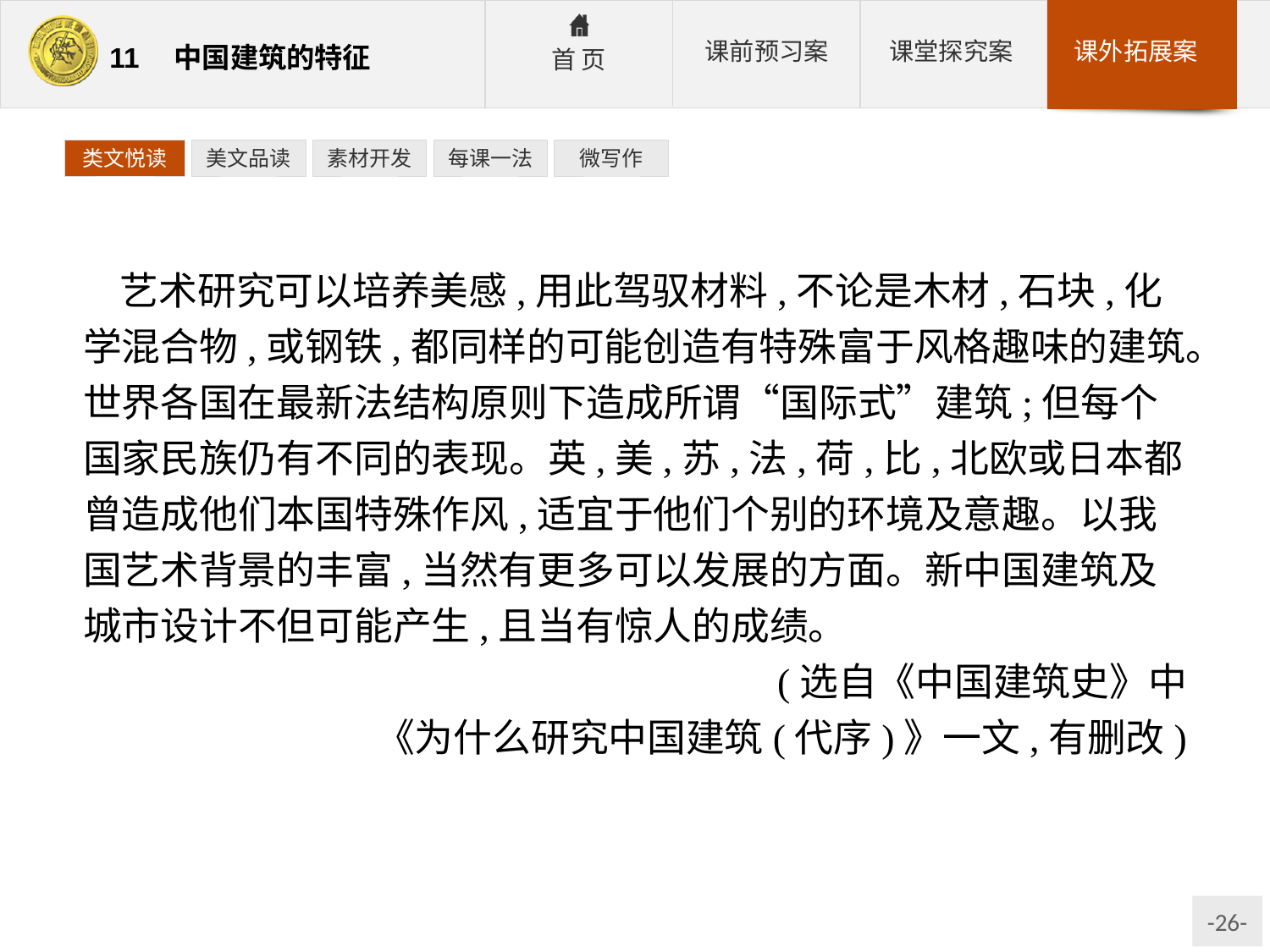

类文悦读
美文品读
素材开发
每课一法
微写作
艺术研究可以培养美感,用此驾驭材料,不论是木材,石块,化学混合物,或钢铁,都同样的可能创造有特殊富于风格趣味的建筑。世界各国在最新法结构原则下造成所谓“国际式”建筑;但每个国家民族仍有不同的表现。英,美,苏,法,荷,比,北欧或日本都曾造成他们本国特殊作风,适宜于他们个别的环境及意趣。以我国艺术背景的丰富,当然有更多可以发展的方面。新中国建筑及城市设计不但可能产生,且当有惊人的成绩。
(选自《中国建筑史》中
《为什么研究中国建筑(代序)》一文,有删改)